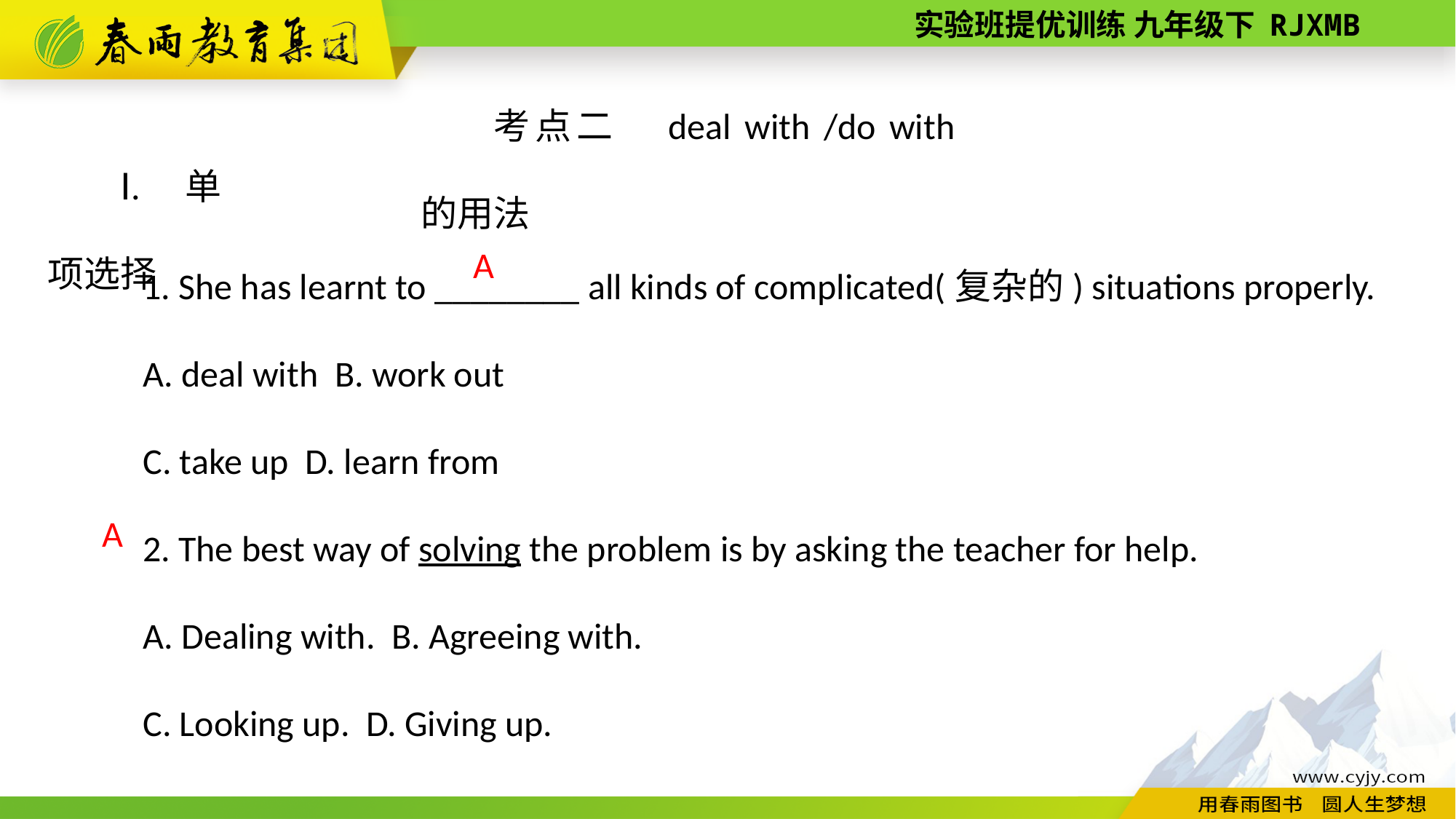

考点二　deal with /do with 的用法
Ⅰ. 单项选择
1. She has learnt to ________ all kinds of complicated(复杂的) situations properly.
A. deal with  B. work out
C. take up  D. learn from
2. The best way of solving the problem is by asking the teacher for help.
A. Dealing with.  B. Agreeing with.
C. Looking up.  D. Giving up.
A
A